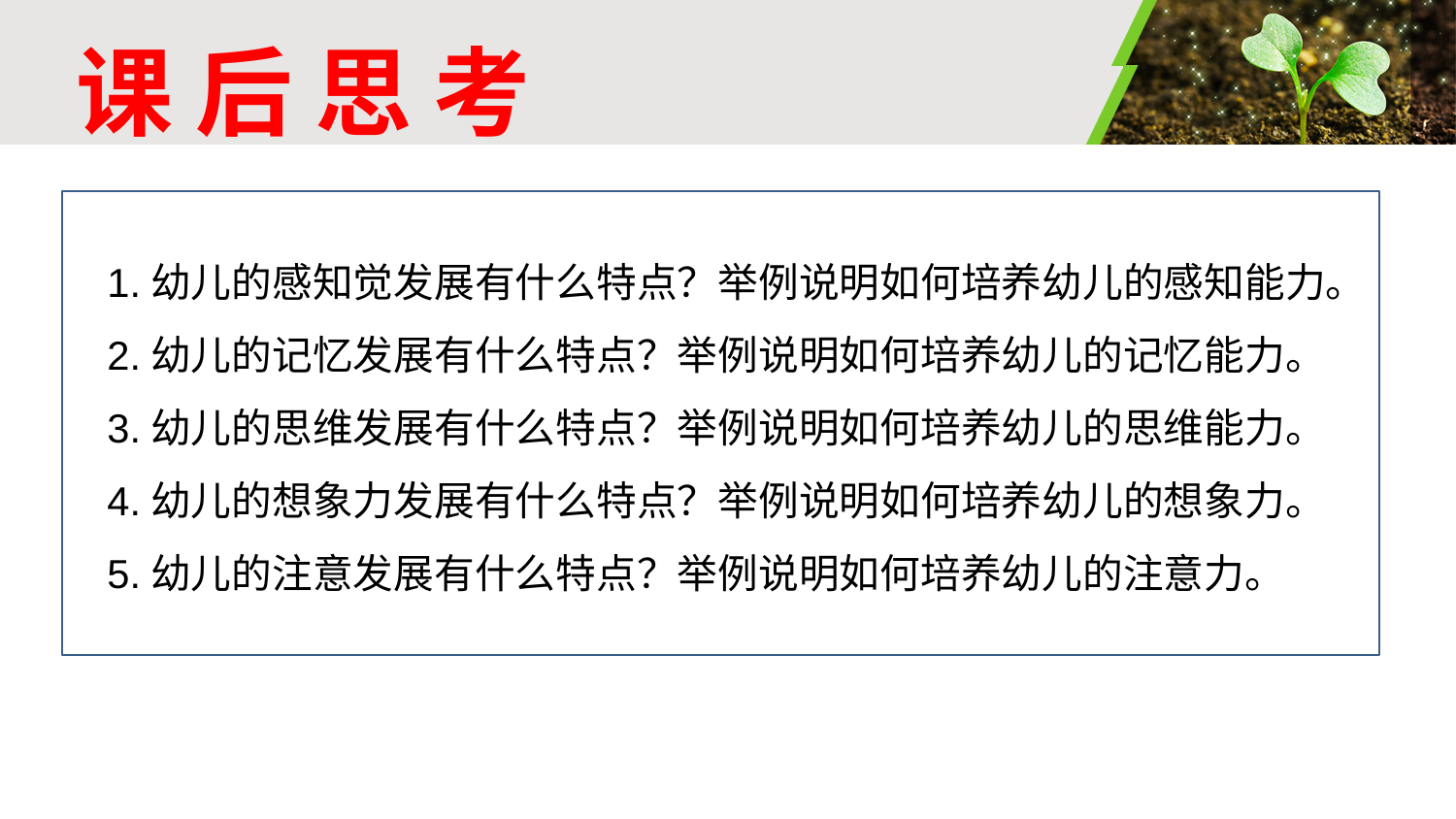

# 课 后 思 考

1.幼儿的感知觉发展有什么特点？举例说明如何培养幼儿的感知能力。
2.幼儿的记忆发展有什么特点？举例说明如何培养幼儿的记忆能力。
3.幼儿的思维发展有什么特点？举例说明如何培养幼儿的思维能力。
4.幼儿的想象力发展有什么特点？举例说明如何培养幼儿的想象力。
5.幼儿的注意发展有什么特点？举例说明如何培养幼儿的注意力。